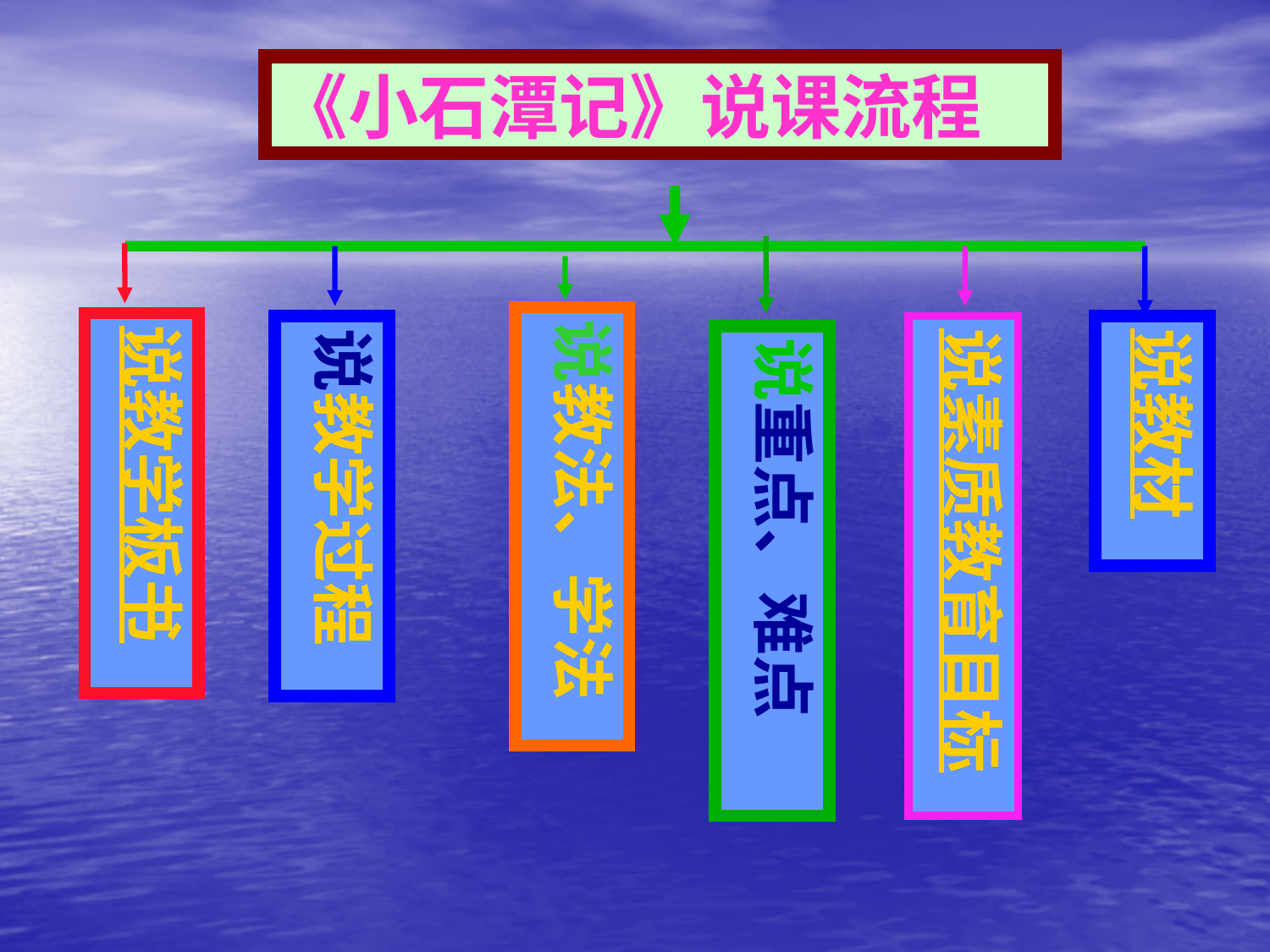

《小石潭记》说课流程

说重点、难点

说教学板书

说教学过程

说素质教育目标

说教材

说教法、学法